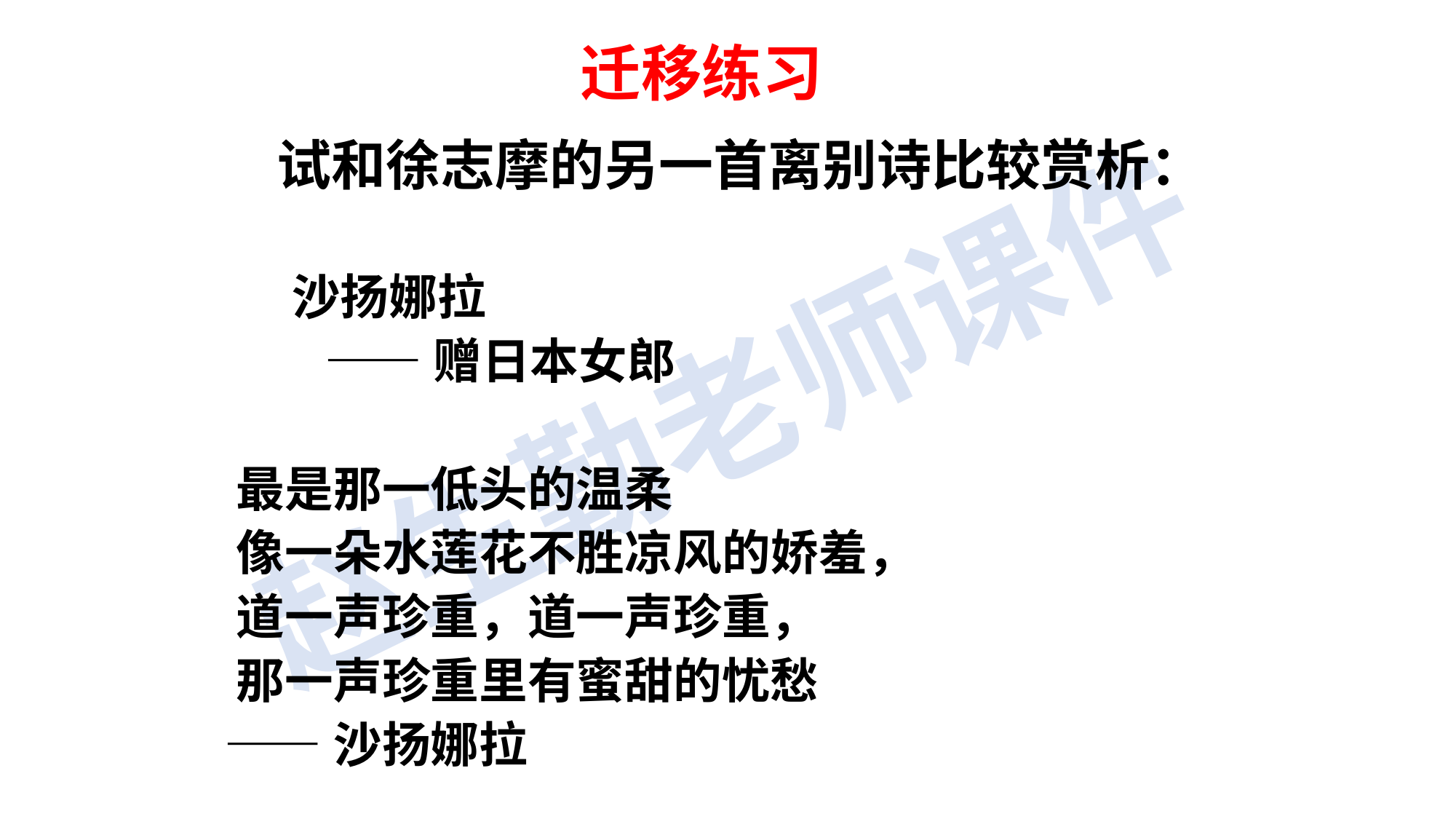

迁移练习
试和徐志摩的另一首离别诗比较赏析：

          沙扬娜拉
              ——赠日本女郎

     最是那一低头的温柔
     像一朵水莲花不胜凉风的娇羞，
     道一声珍重，道一声珍重，
     那一声珍重里有蜜甜的忧愁
     ——沙扬娜拉